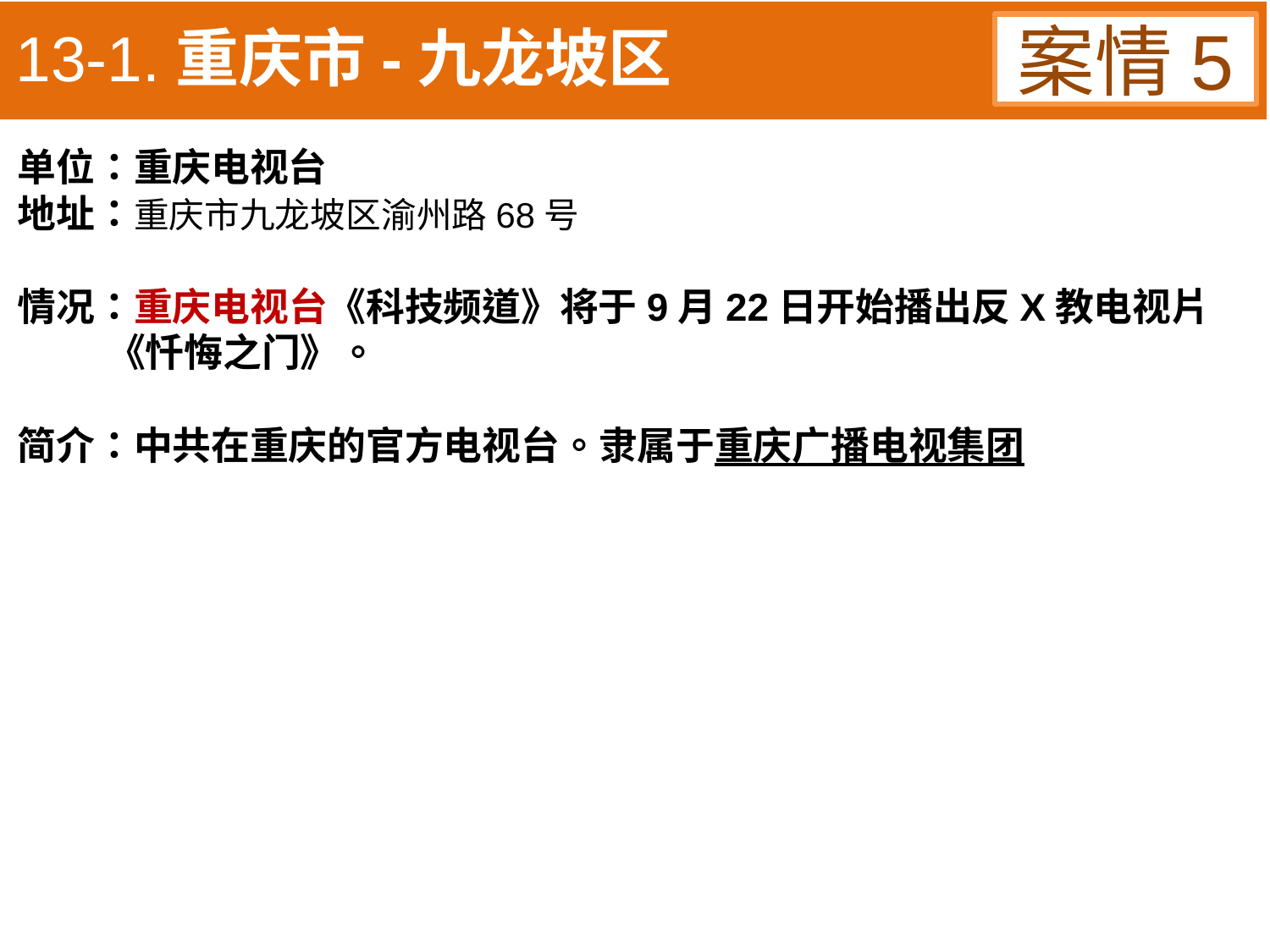

13-1.重庆市-九龙坡区
案情5

单位：重庆电视台
地址：重庆市九龙坡区渝州路68号

情况：重庆电视台《科技频道》将于9月22日开始播出反X教电视片
         《忏悔之门》。

简介：中共在重庆的官方电视台。隶属于重庆广播电视集团